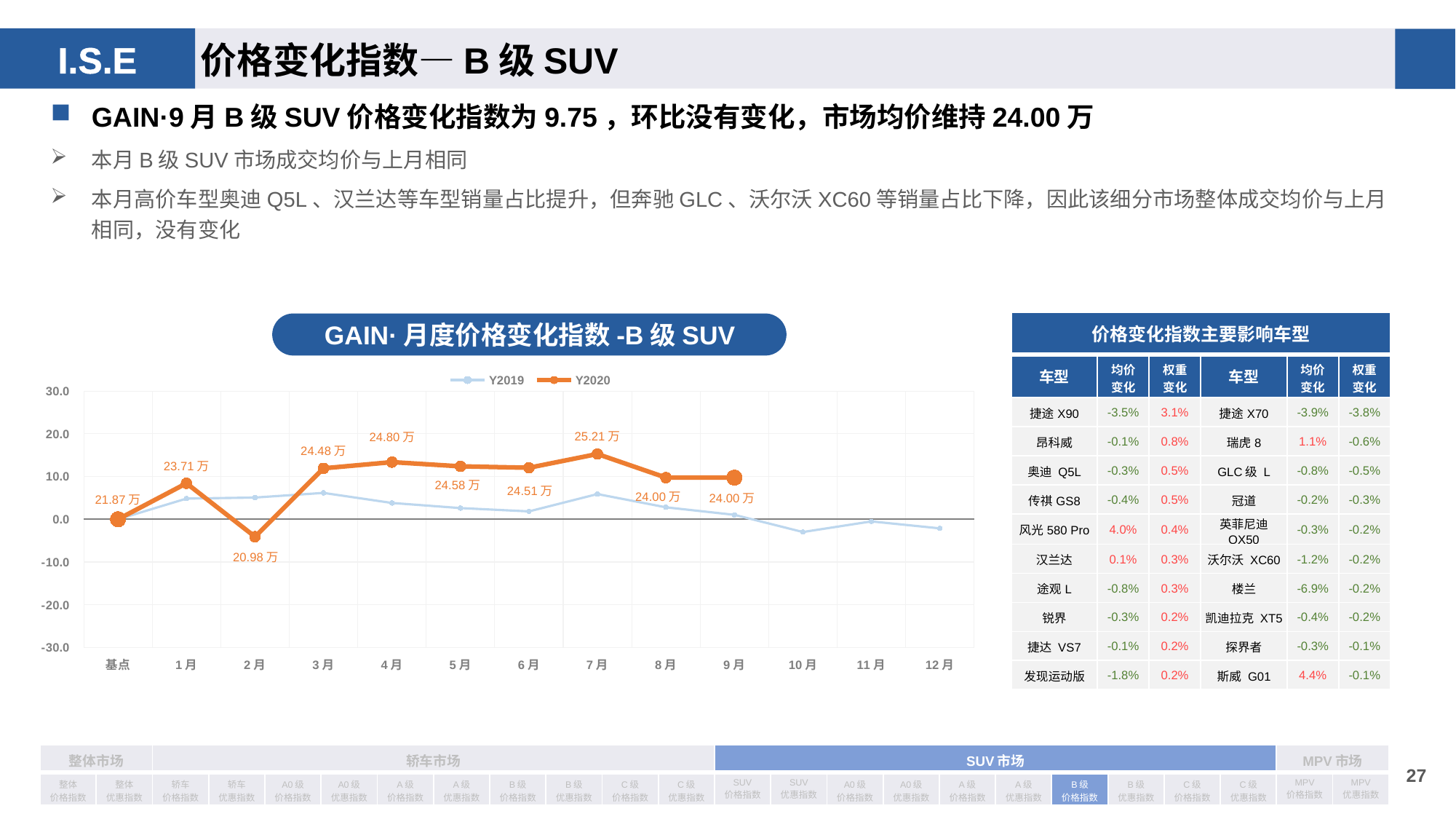

价格变化指数—B级SUV
GAIN·9月B级SUV价格变化指数为9.75，环比没有变化，市场均价维持24.00万
本月B级SUV市场成交均价与上月相同
本月高价车型奥迪Q5L、汉兰达等车型销量占比提升，但奔驰GLC、沃尔沃XC60等销量占比下降，因此该细分市场整体成交均价与上月相同，没有变化
| 价格变化指数主要影响车型 |  |  |  |  |  |
| --- | --- | --- | --- | --- | --- |
| 车型 | 均价 变化 | 权重 变化 | 车型 | 均价 变化 | 权重变化 |
| 捷途X90 | -3.5% | 3.1% | 捷途X70 | -3.9% | -3.8% |
| 昂科威 | -0.1% | 0.8% | 瑞虎8 | 1.1% | -0.6% |
| 奥迪 Q5L | -0.3% | 0.5% | GLC级 L | -0.8% | -0.5% |
| 传祺GS8 | -0.4% | 0.5% | 冠道 | -0.2% | -0.3% |
| 风光580 Pro | 4.0% | 0.4% | 英菲尼迪 QX50 | -0.3% | -0.2% |
| 汉兰达 | 0.1% | 0.3% | 沃尔沃 XC60 | -1.2% | -0.2% |
| 途观L | -0.8% | 0.3% | 楼兰 | -6.9% | -0.2% |
| 锐界 | -0.3% | 0.2% | 凯迪拉克 XT5 | -0.4% | -0.2% |
| 捷达 VS7 | -0.1% | 0.2% | 探界者 | -0.3% | -0.1% |
| 发现运动版 | -1.8% | 0.2% | 斯威 G01 | 4.4% | -0.1% |
GAIN·月度价格变化指数-B级SUV

### Chart

| Category | Y2019 | Y2020 |
|---|---|---|
| 基点 | 0.0 | 0.0 |
| 1月 | 4.85 | 8.43 |
| 2月 | 5.09 | -4.09 |
| 3月 | 6.18 | 11.93 |
| 4月 | 3.82 | 13.3839605074137 |
| 5月 | 2.63 | 12.395189872393564 |
| 6月 | 1.85 | 12.059602501487499 |
| 7月 | 5.91 | 15.28 |
| 8月 | 2.81 | 9.76 |
| 9月 | 1.05 | 9.75 |
| 10月 | -2.99 | None |
| 11月 | -0.49 | None |
| 12月 | -2.13 | None |
| 整体市场 |  | 轿车市场 |  |  |  |  |  |  |  |  |  | SUV市场 |  |  |  |  |  |  |  |  |  | MPV市场 |  |
| --- | --- | --- | --- | --- | --- | --- | --- | --- | --- | --- | --- | --- | --- | --- | --- | --- | --- | --- | --- | --- | --- | --- | --- |
| 整体 价格指数 | 整体 优惠指数 | 轿车 价格指数 | 轿车 优惠指数 | A0级 价格指数 | A0级 优惠指数 | A级 价格指数 | A级 优惠指数 | B级 价格指数 | B级 优惠指数 | C级 价格指数 | C级 优惠指数 | SUV 价格指数 | SUV 优惠指数 | A0级 价格指数 | A0级 优惠指数 | A级 价格指数 | A级 优惠指数 | B级 价格指数 | B级 优惠指数 | C级 价格指数 | C级 优惠指数 | MPV 价格指数 | MPV 优惠指数 |
27